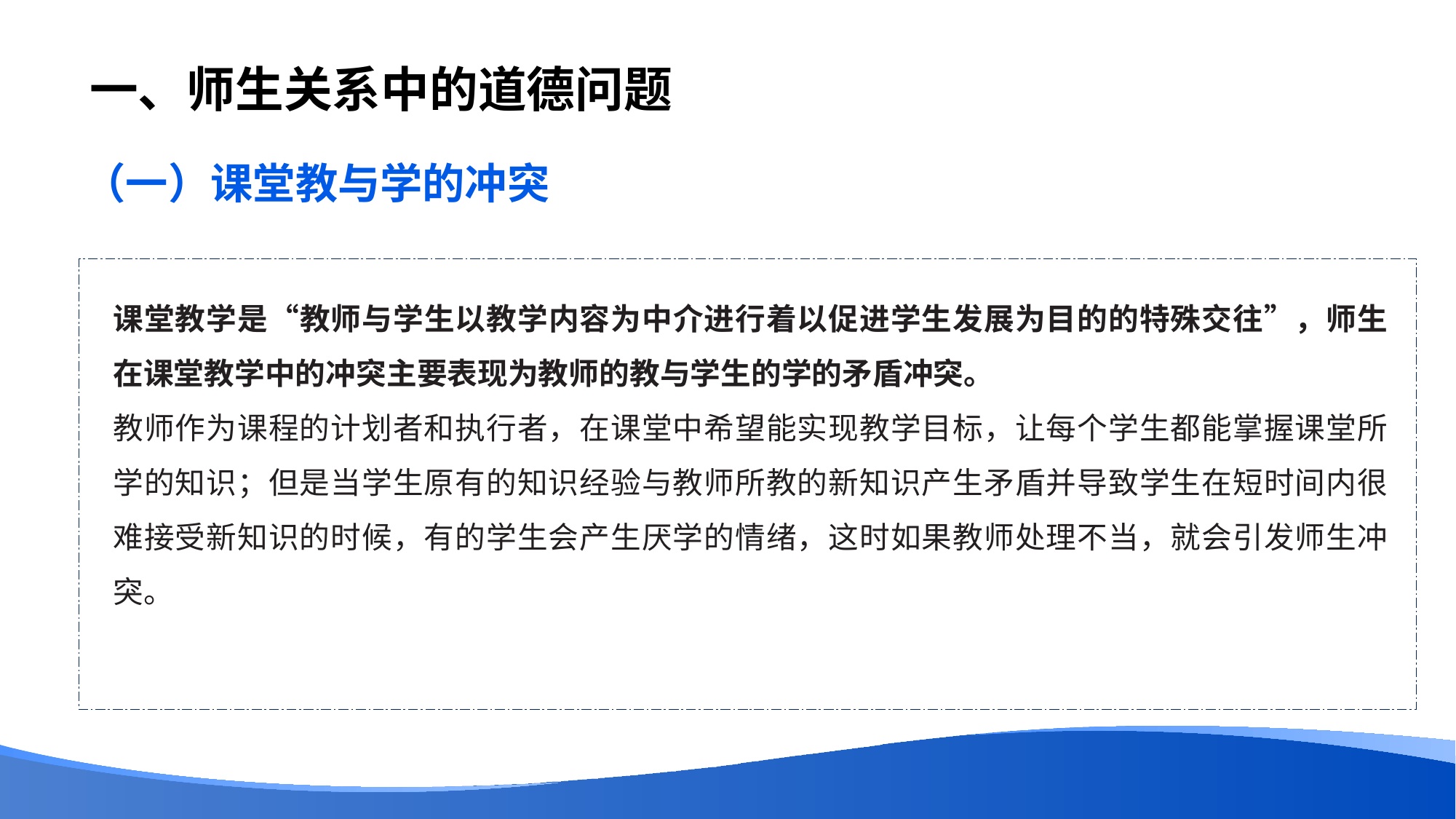

# 一、师生关系中的道德问题
（一）课堂教与学的冲突

课堂教学是“教师与学生以教学内容为中介进行着以促进学生发展为目的的特殊交往”，师生在课堂教学中的冲突主要表现为教师的教与学生的学的矛盾冲突。
教师作为课程的计划者和执行者，在课堂中希望能实现教学目标，让每个学生都能掌握课堂所学的知识；但是当学生原有的知识经验与教师所教的新知识产生矛盾并导致学生在短时间内很难接受新知识的时候，有的学生会产生厌学的情绪，这时如果教师处理不当，就会引发师生冲突。